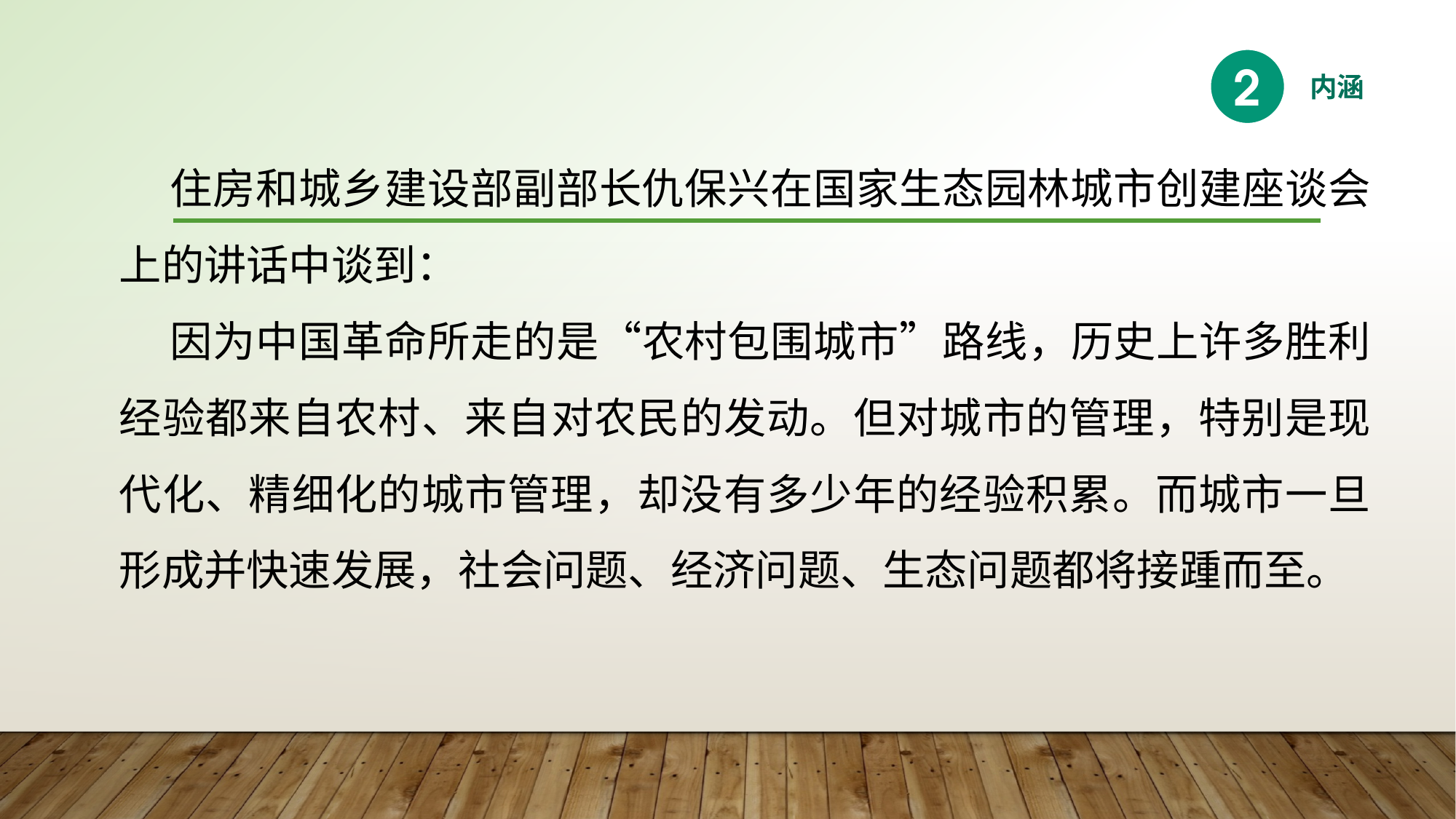

2
内涵
    住房和城乡建设部副部长仇保兴在国家生态园林城市创建座谈会上的讲话中谈到：
    因为中国革命所走的是“农村包围城市”路线，历史上许多胜利经验都来自农村、来自对农民的发动。但对城市的管理，特别是现代化、精细化的城市管理，却没有多少年的经验积累。而城市一旦形成并快速发展，社会问题、经济问题、生态问题都将接踵而至。